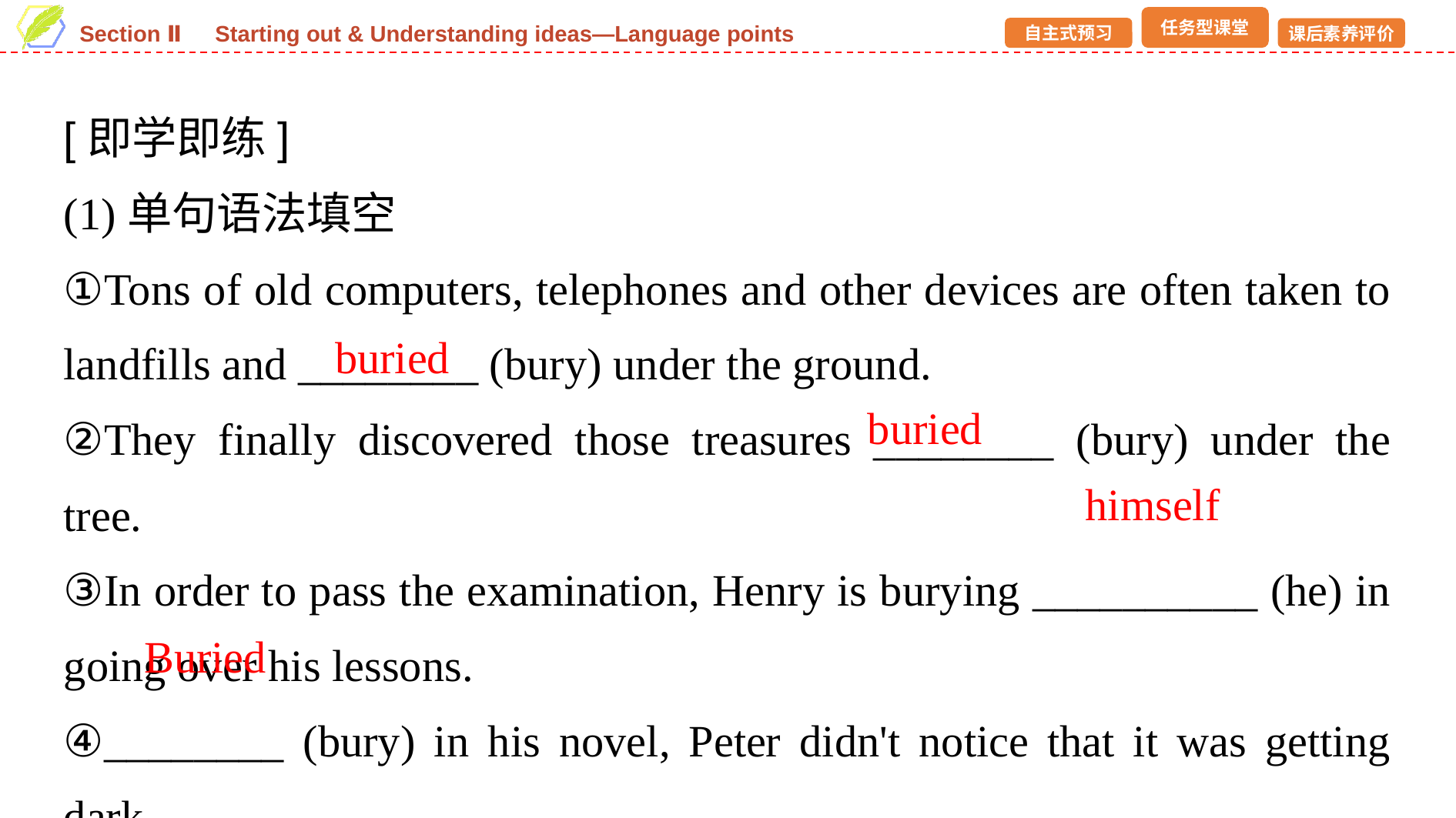

[即学即练]
(1)单句语法填空
①Tons of old computers, telephones and other devices are often taken to landfills and ________ (bury) under the ground.
②They finally discovered those treasures ________ (bury) under the tree.
③In order to pass the examination, Henry is burying __________ (he) in going over his lessons.
④________ (bury) in his novel, Peter didn't notice that it was getting dark.
buried
buried
himself
Buried